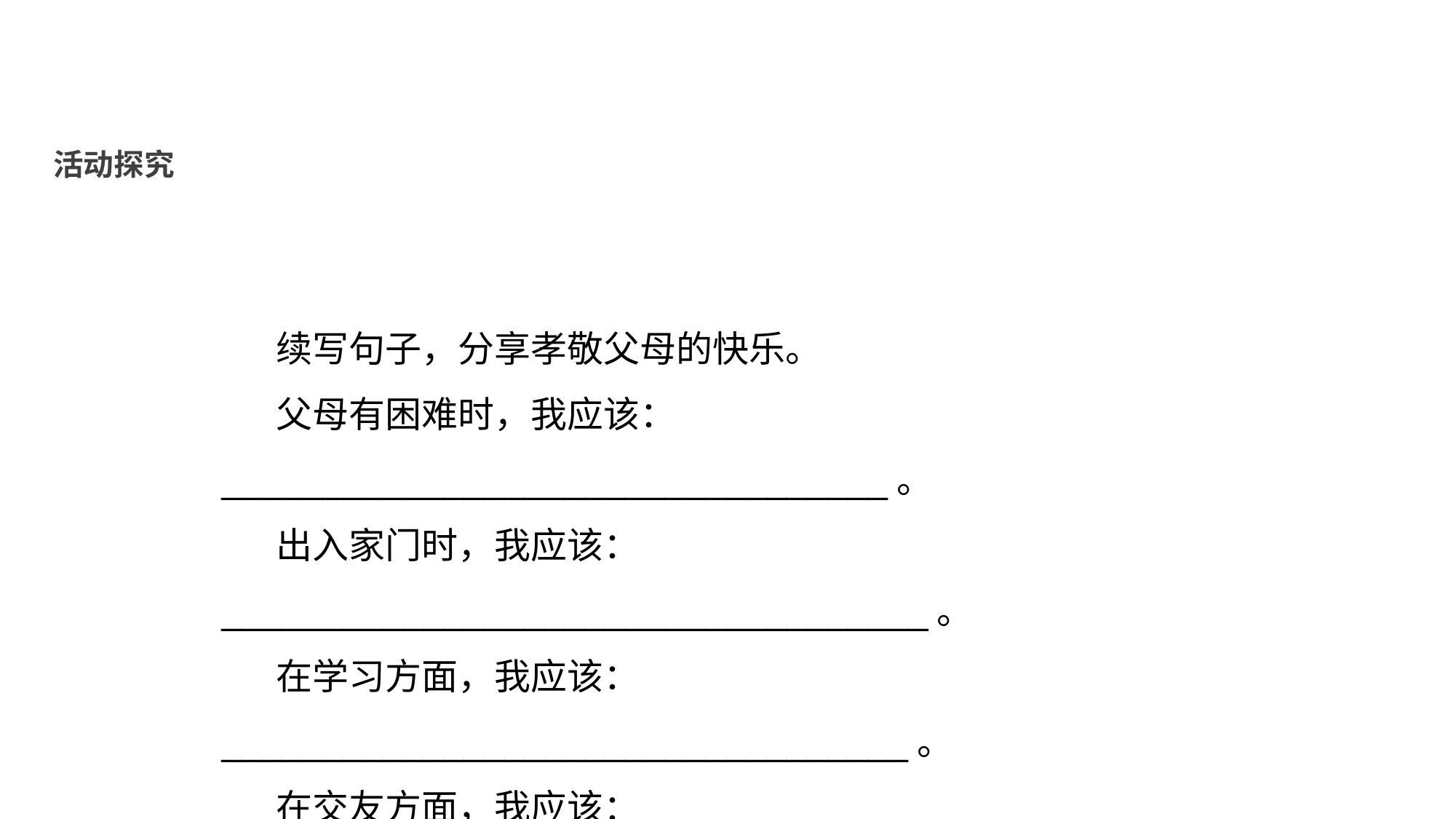

活动探究
续写句子，分享孝敬父母的快乐。
父母有困难时，我应该：_________________________________。
出入家门时，我应该：___________________________________。
在学习方面，我应该： __________________________________。
在交友方面，我应该： __________________________________。